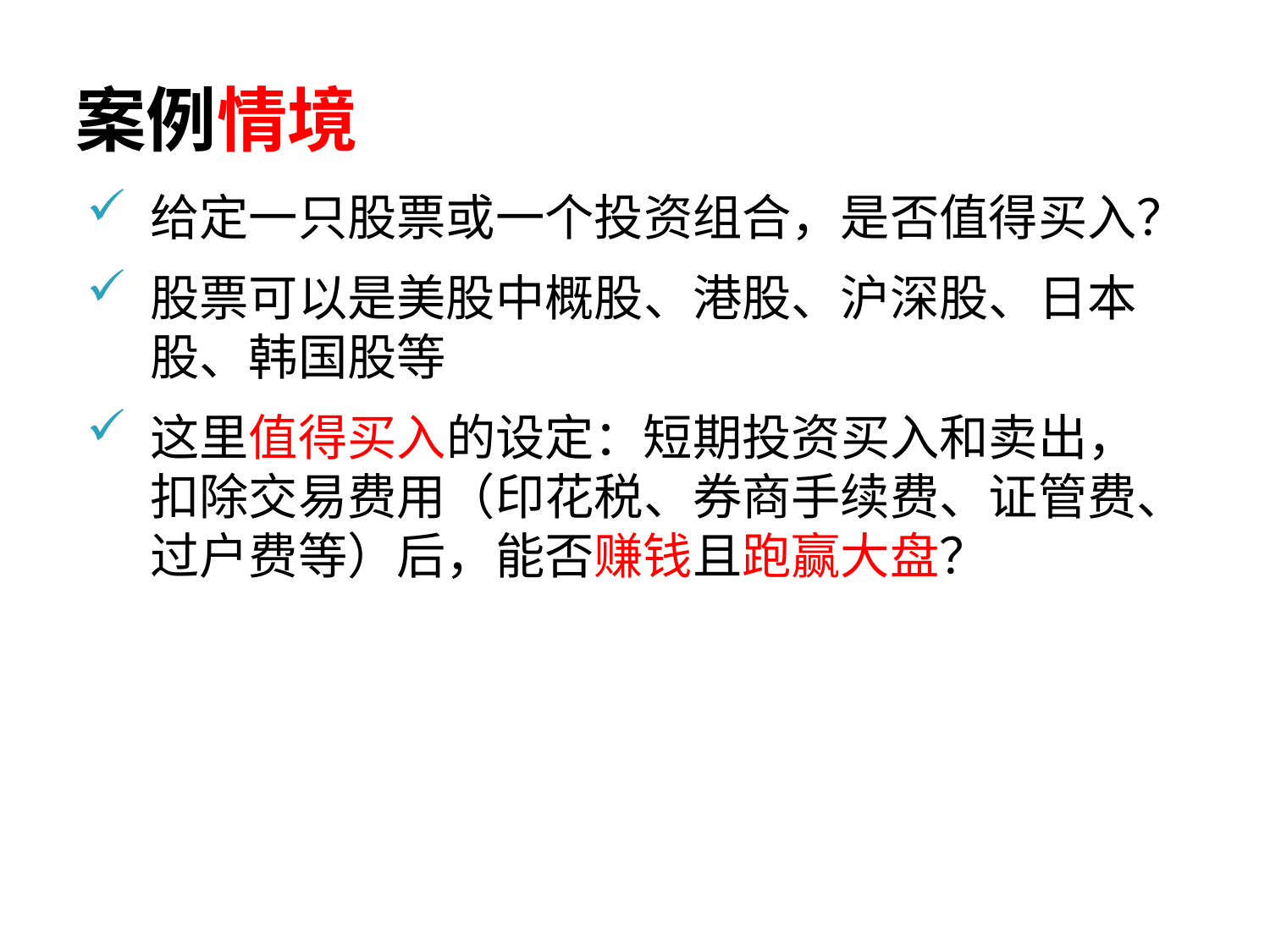

# 案例情境
给定一只股票或一个投资组合，是否值得买入？
股票可以是美股中概股、港股、沪深股、日本股、韩国股等
这里值得买入的设定：短期投资买入和卖出，扣除交易费用（印花税、券商手续费、证管费、过户费等）后，能否赚钱且跑赢大盘？